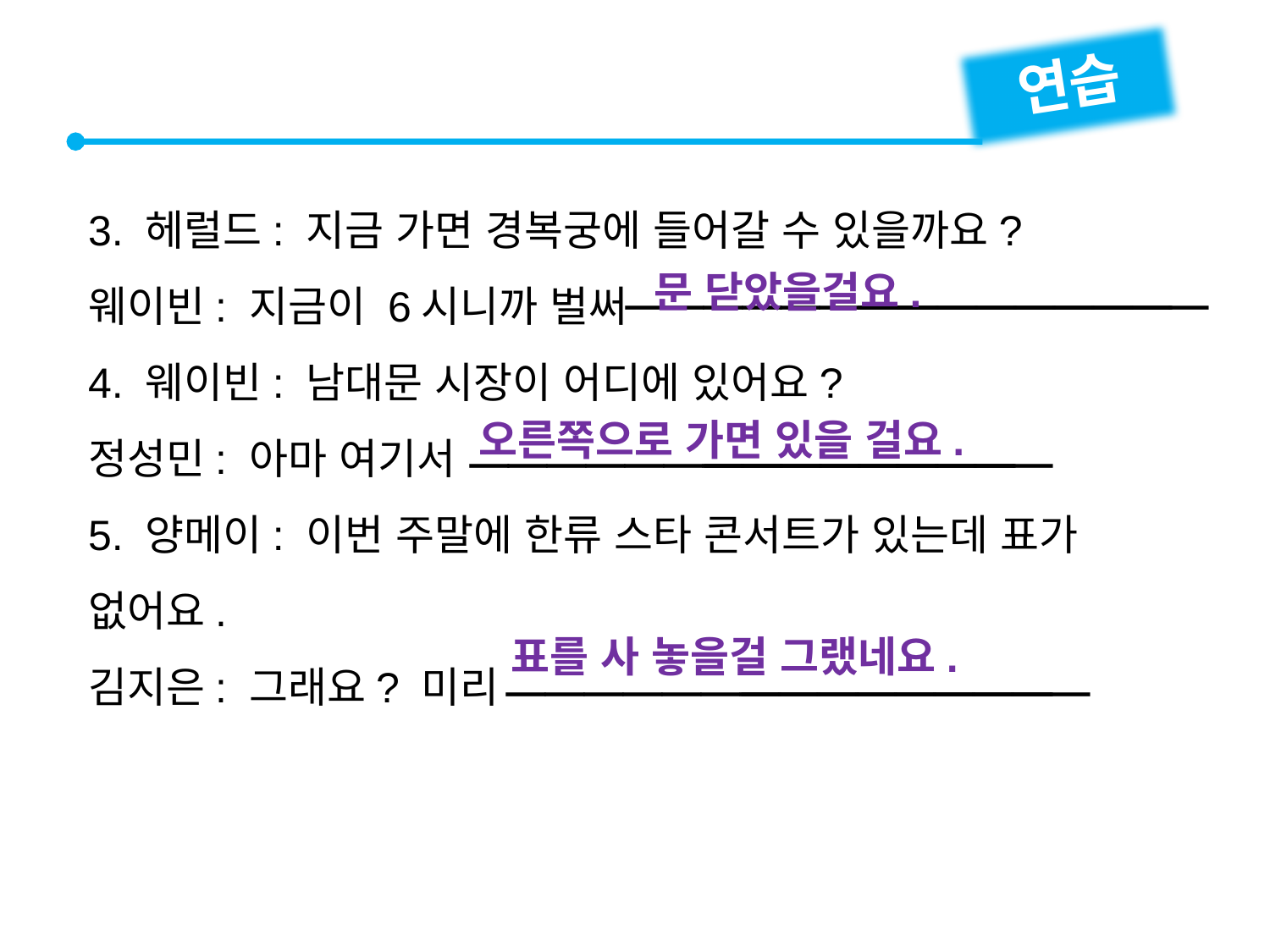

연습
3. 헤럴드: 지금 가면 경복궁에 들어갈 수 있을까요?
웨이빈: 지금이 6시니까 벌써
4. 웨이빈: 남대문 시장이 어디에 있어요?
정성민: 아마 여기서
5. 양메이: 이번 주말에 한류 스타 콘서트가 있는데 표가 없어요.
김지은: 그래요? 미리
_______________
________
문 닫았을걸요.
_______________
________
오른쪽으로 가면 있을 걸요.
_______________
________
표를 사 놓을걸 그랬네요.